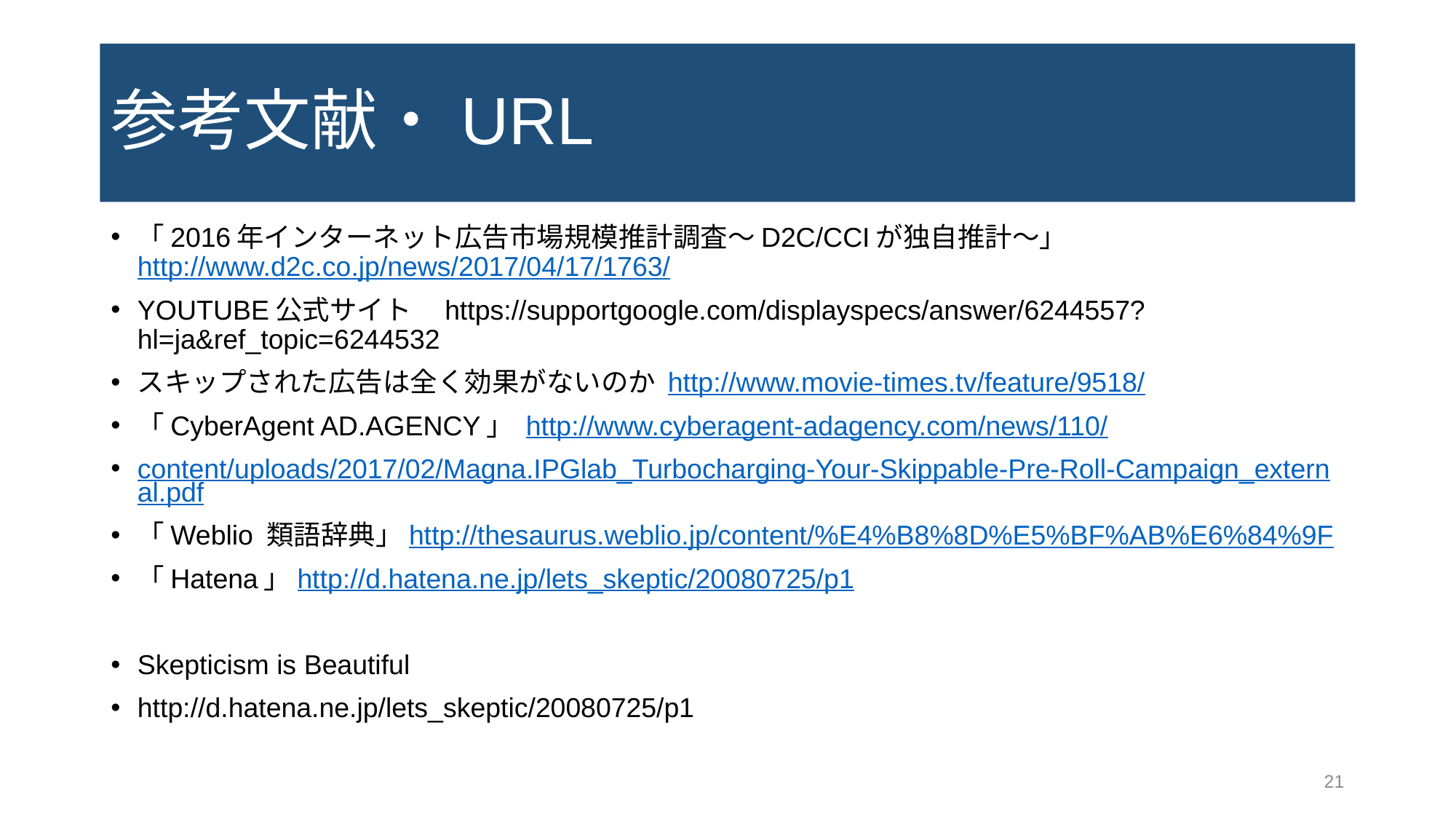

# 参考文献・URL
「2016年インターネット広告市場規模推計調査～D2C/CCIが独自推計～」 http://www.d2c.co.jp/news/2017/04/17/1763/
YOUTUBE公式サイト　https://supportgoogle.com/displayspecs/answer/6244557?hl=ja&ref_topic=6244532
スキップされた広告は全く効果がないのか http://www.movie-times.tv/feature/9518/
「CyberAgent AD.AGENCY」 http://www.cyberagent-adagency.com/news/110/
content/uploads/2017/02/Magna.IPGlab_Turbocharging-Your-Skippable-Pre-Roll-Campaign_external.pdf
「Weblio 類語辞典」http://thesaurus.weblio.jp/content/%E4%B8%8D%E5%BF%AB%E6%84%9F
「Hatena」http://d.hatena.ne.jp/lets_skeptic/20080725/p1

Skepticism is Beautiful
http://d.hatena.ne.jp/lets_skeptic/20080725/p1

21